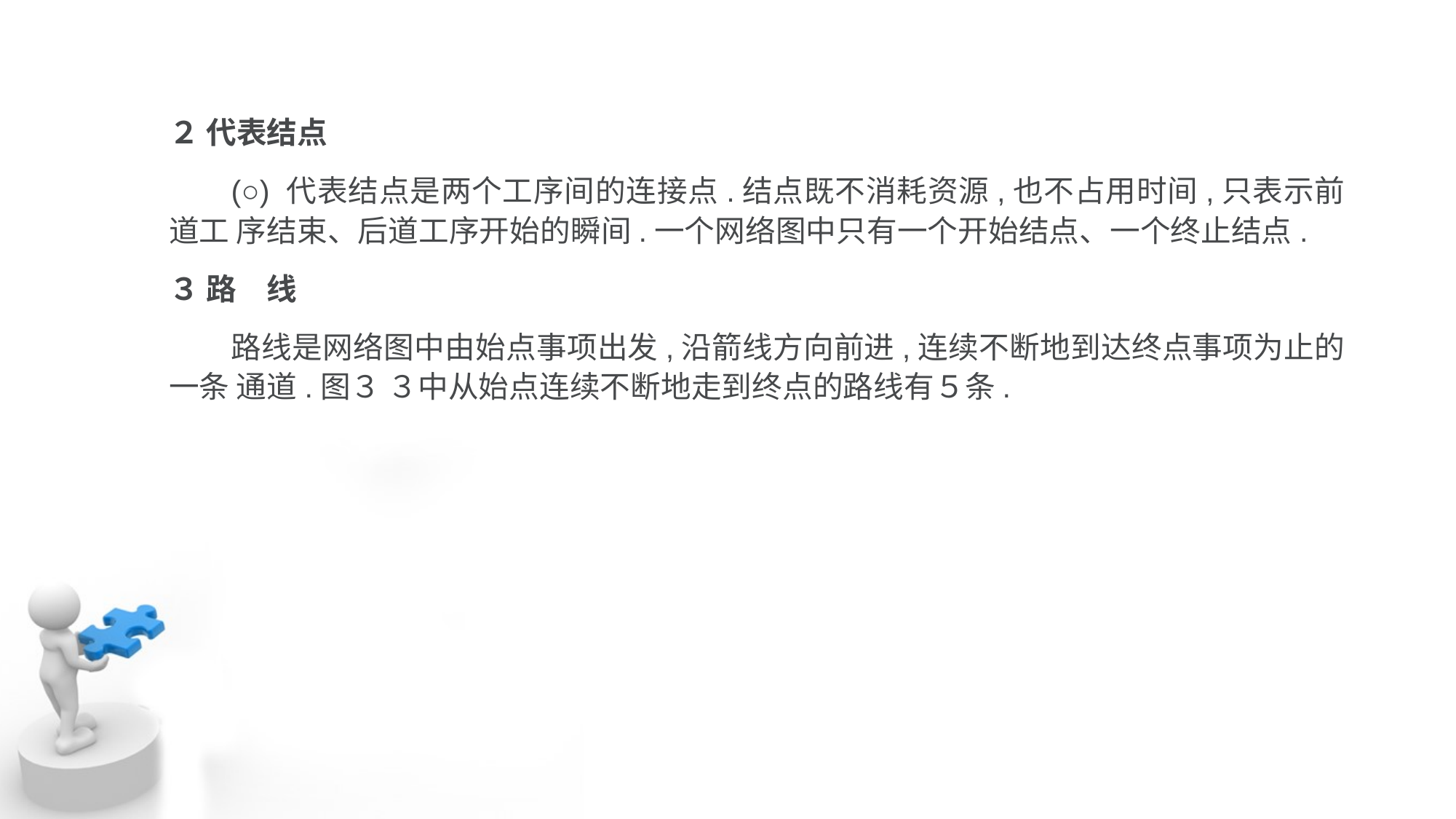

２ 代表结点
       (○) 代表结点是两个工序间的连接点.结点既不消耗资源,也不占用时间,只表示前道工 序结束、后道工序开始的瞬间.一个网络图中只有一个开始结点、一个终止结点.
３ 路　线
        路线是网络图中由始点事项出发,沿箭线方向前进,连续不断地到达终点事项为止的一条 通道.图３ ３中从始点连续不断地走到终点的路线有５条.